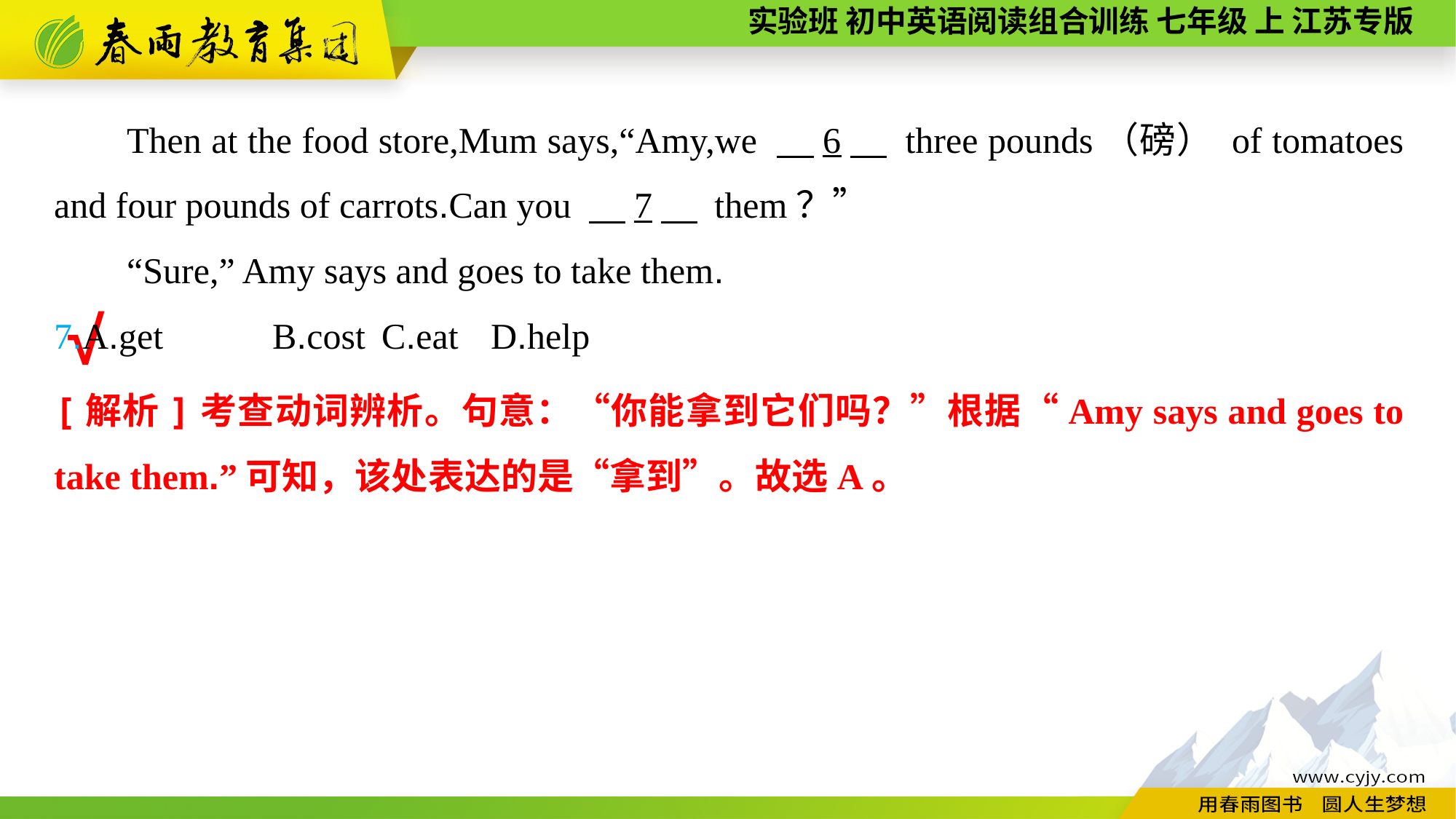

Then at the food store,Mum says,“Amy,we 　6　 three pounds（磅） of tomatoes and four pounds of carrots.Can you 　7　 them？”
“Sure,” Amy says and goes to take them.
7.A.get	B.cost	C.eat	D.help
√
[解析]考查动词辨析。句意：“你能拿到它们吗？”根据“Amy says and goes to take them.”可知，该处表达的是“拿到”。故选A。